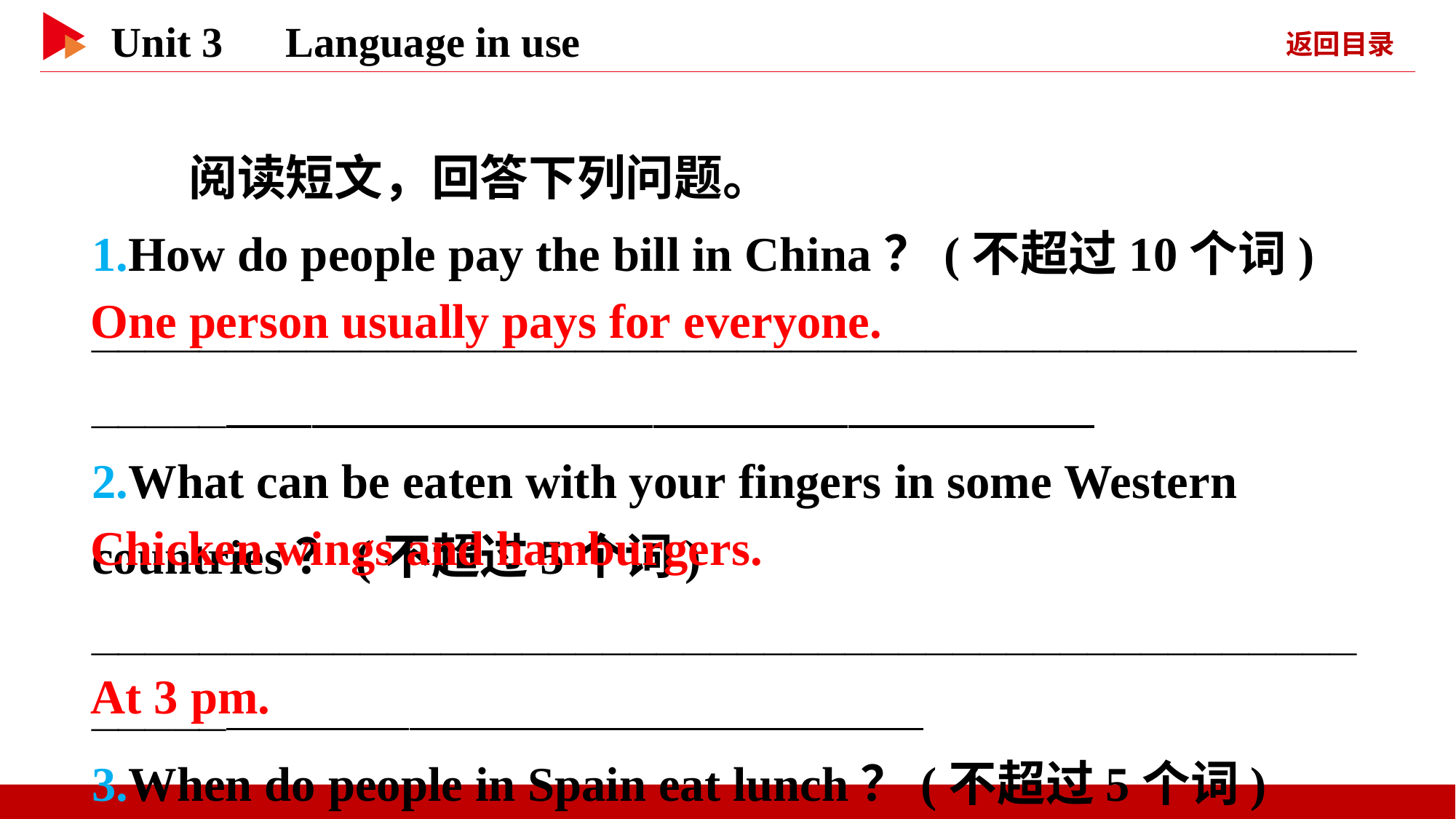

阅读短文，回答下列问题。
1.How do people pay the bill in China？(不超过10个词)
____________________________________________________
2.What can be eaten with your fingers in some Western countries？(不超过5个词)
____________________________________________________
3.When do people in Spain eat lunch？(不超过5个词)
____________________________________________________
One person usually pays for everyone.
Chicken wings and hamburgers.
At 3 pm.